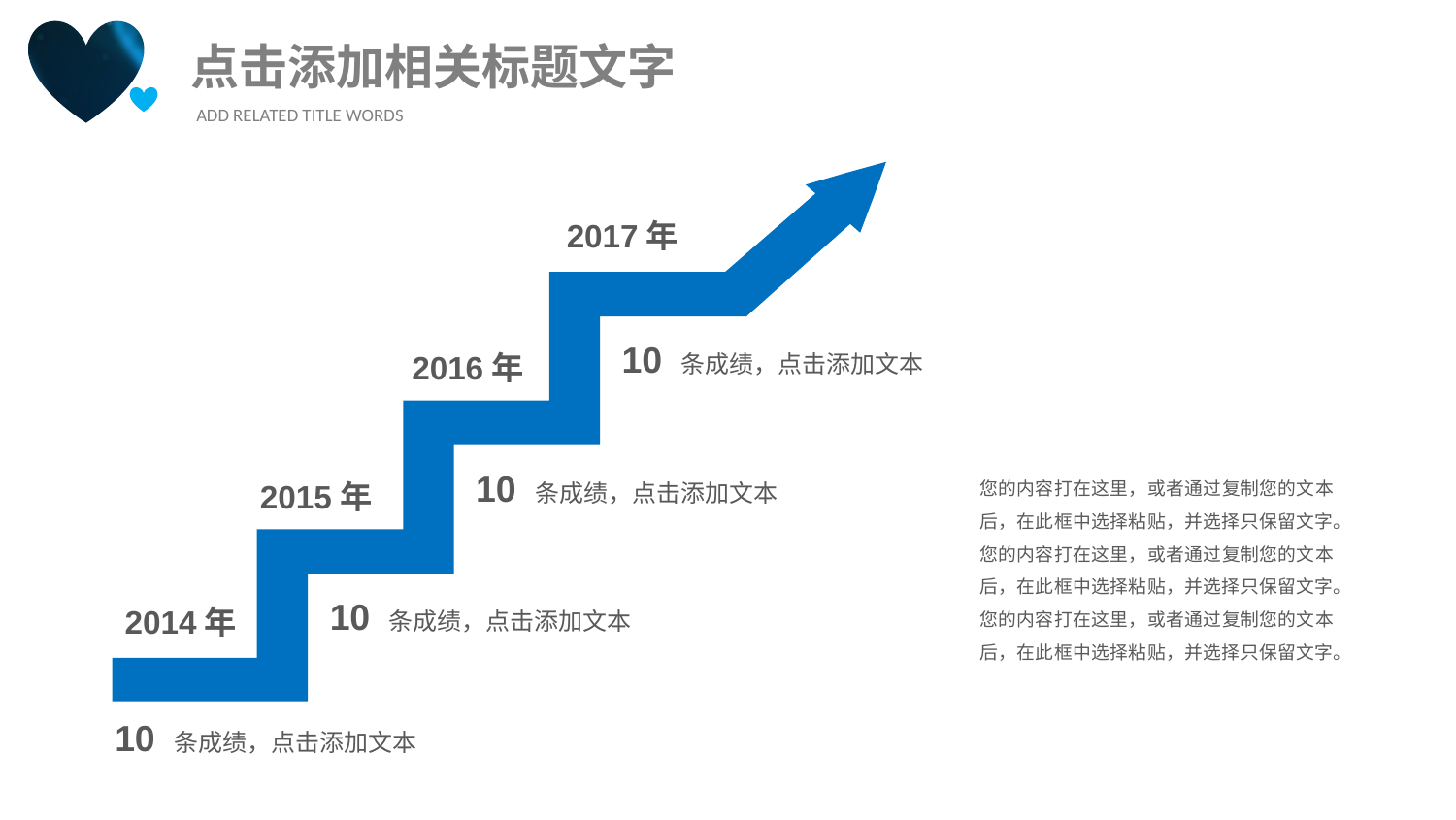

点击添加相关标题文字
ADD RELATED TITLE WORDS

2017年
10 条成绩，点击添加文本
2016年
10 条成绩，点击添加文本
您的内容打在这里，或者通过复制您的文本后，在此框中选择粘贴，并选择只保留文字。
您的内容打在这里，或者通过复制您的文本后，在此框中选择粘贴，并选择只保留文字。
您的内容打在这里，或者通过复制您的文本后，在此框中选择粘贴，并选择只保留文字。
2015年
10 条成绩，点击添加文本
2014年
10 条成绩，点击添加文本